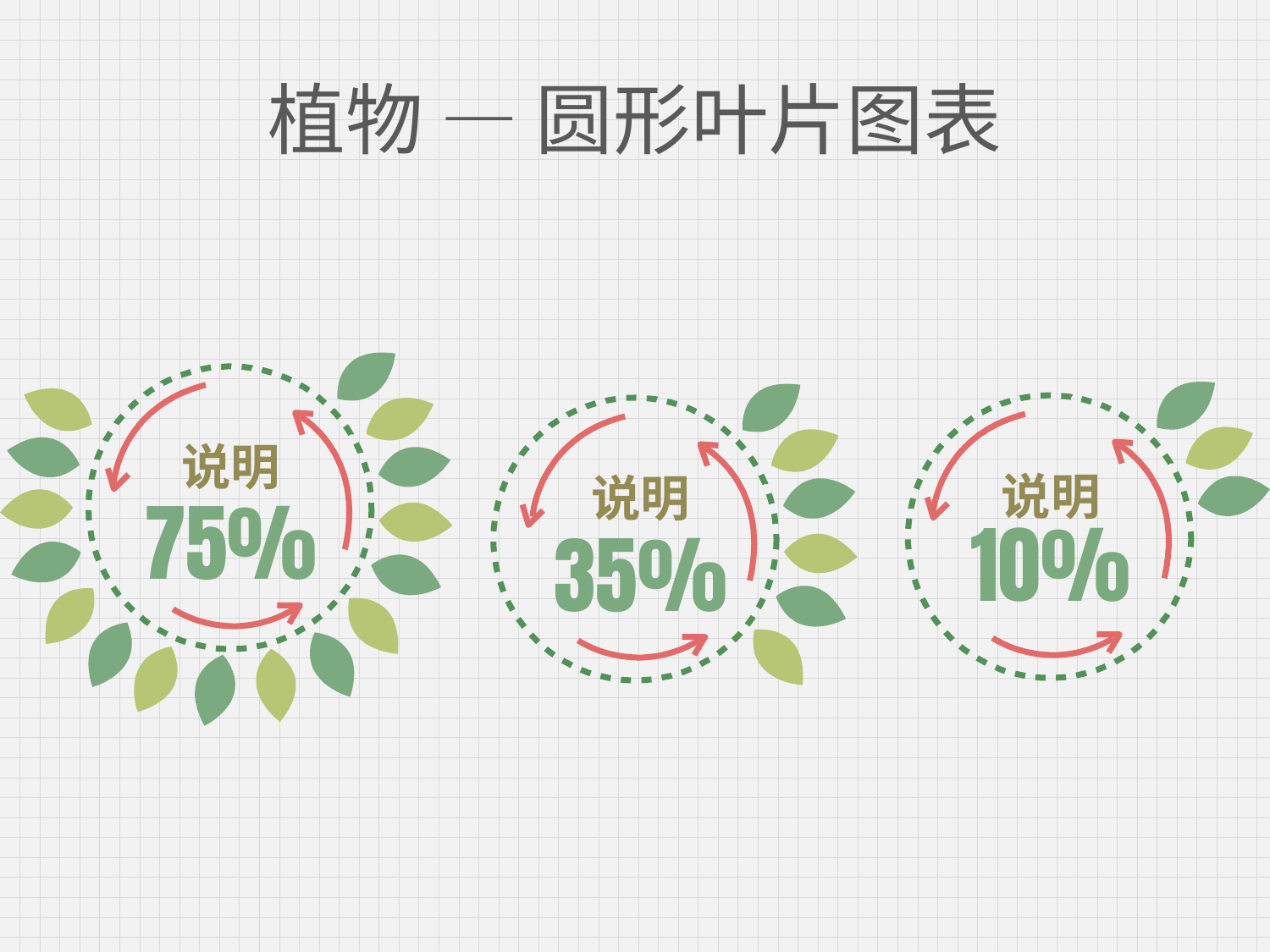

# 植物 — 圆形叶片图表

说明

说明
说明

75%

10%

35%